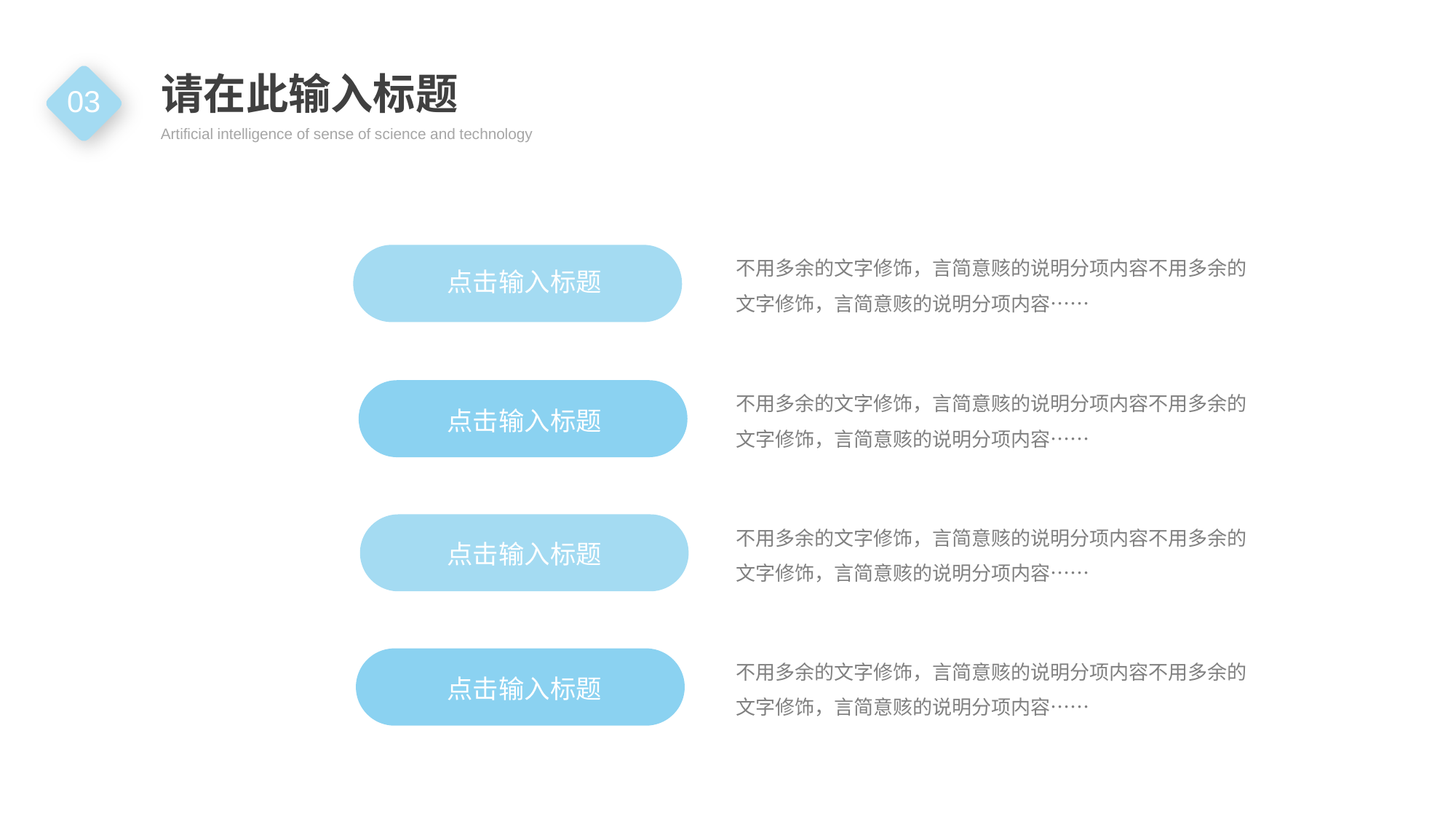

请在此输入标题
Artificial intelligence of sense of science and technology

03
不用多余的文字修饰，言简意赅的说明分项内容不用多余的文字修饰，言简意赅的说明分项内容……

点击输入标题
不用多余的文字修饰，言简意赅的说明分项内容不用多余的文字修饰，言简意赅的说明分项内容……

点击输入标题
不用多余的文字修饰，言简意赅的说明分项内容不用多余的文字修饰，言简意赅的说明分项内容……

点击输入标题
不用多余的文字修饰，言简意赅的说明分项内容不用多余的文字修饰，言简意赅的说明分项内容……

点击输入标题